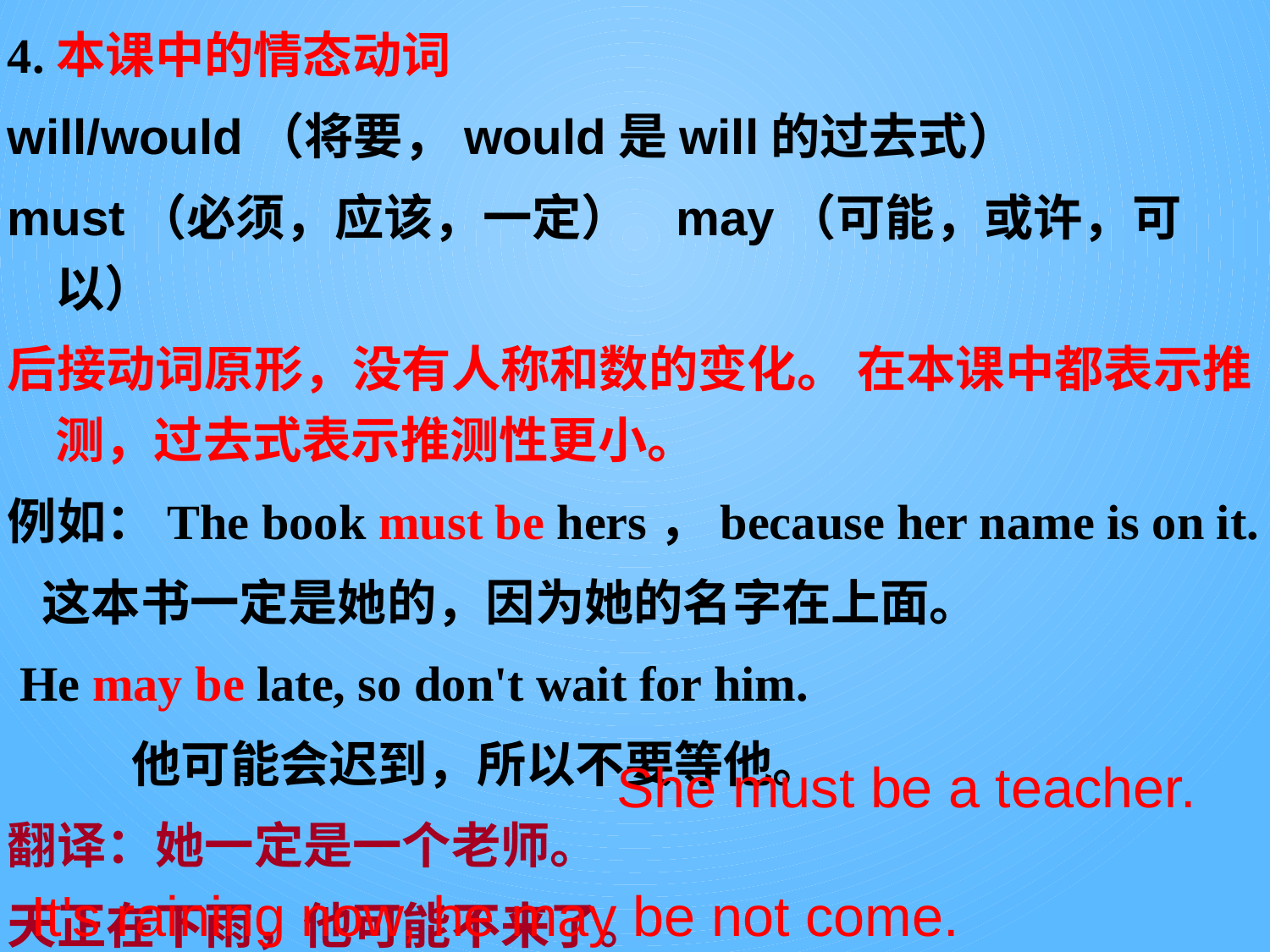

4.本课中的情态动词
will/would（将要，would是will的过去式）
must（必须，应该，一定）   may（可能，或许，可以）
后接动词原形，没有人称和数的变化。 在本课中都表示推测，过去式表示推测性更小。
例如：The book must be hers，because her name is on it.
  这本书一定是她的，因为她的名字在上面。
 He may be late, so don't wait for him.
          他可能会迟到，所以不要等他。
翻译：她一定是一个老师。
天正在下雨，他可能不来了。
She must be a teacher.
It's raining now, he may be not come.